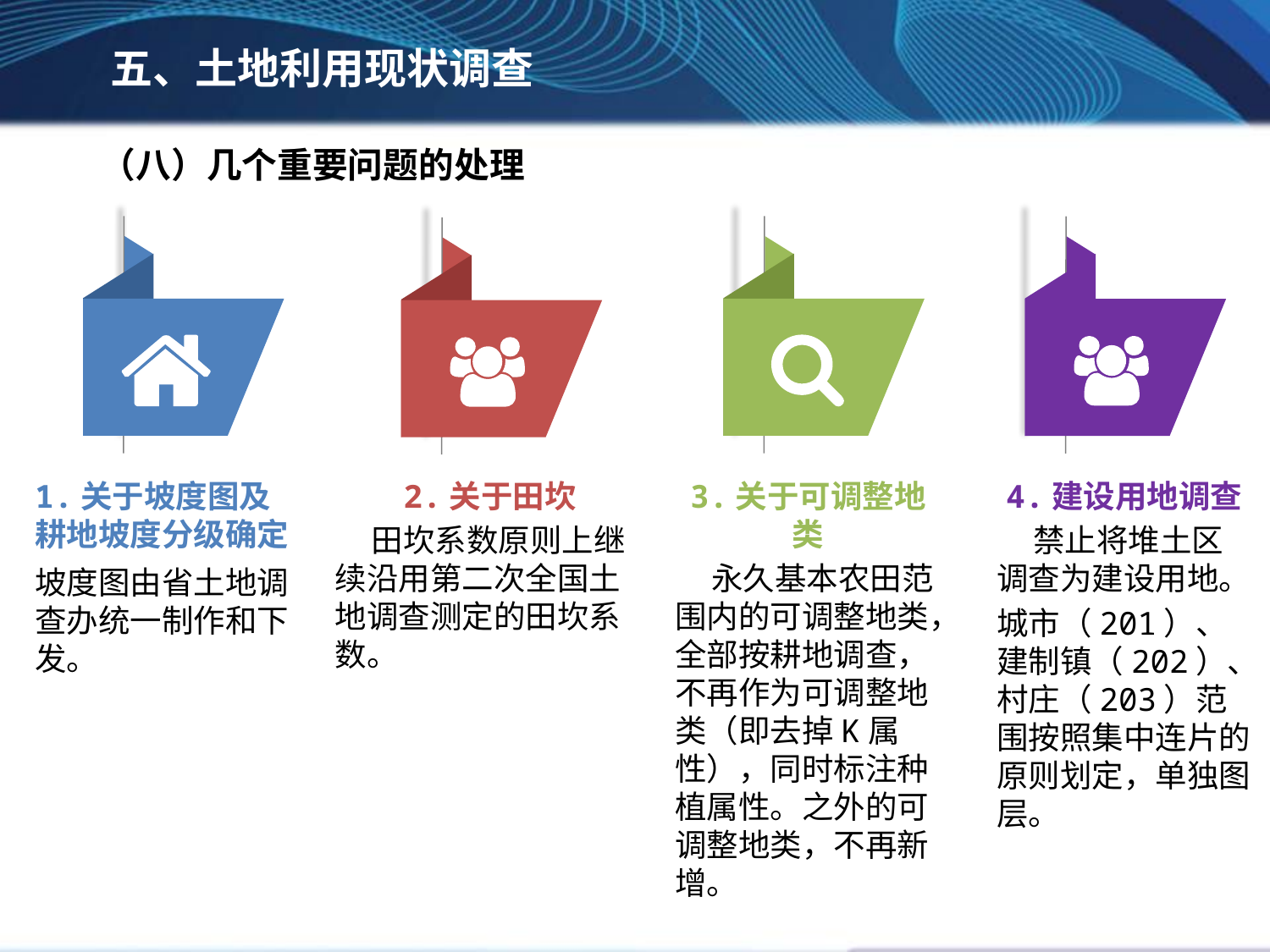

五、土地利用现状调查
（八）几个重要问题的处理

1.关于坡度图及耕地坡度分级确定
坡度图由省土地调查办统一制作和下发。
2.关于田坎
    田坎系数原则上继续沿用第二次全国土地调查测定的田坎系数。
3.关于可调整地类
    永久基本农田范围内的可调整地类，全部按耕地调查，不再作为可调整地类（即去掉K属性），同时标注种植属性。之外的可调整地类，不再新增。
4.建设用地调查
    禁止将堆土区调查为建设用地。
城市（201）、建制镇（202）、村庄（203）范围按照集中连片的原则划定，单独图层。